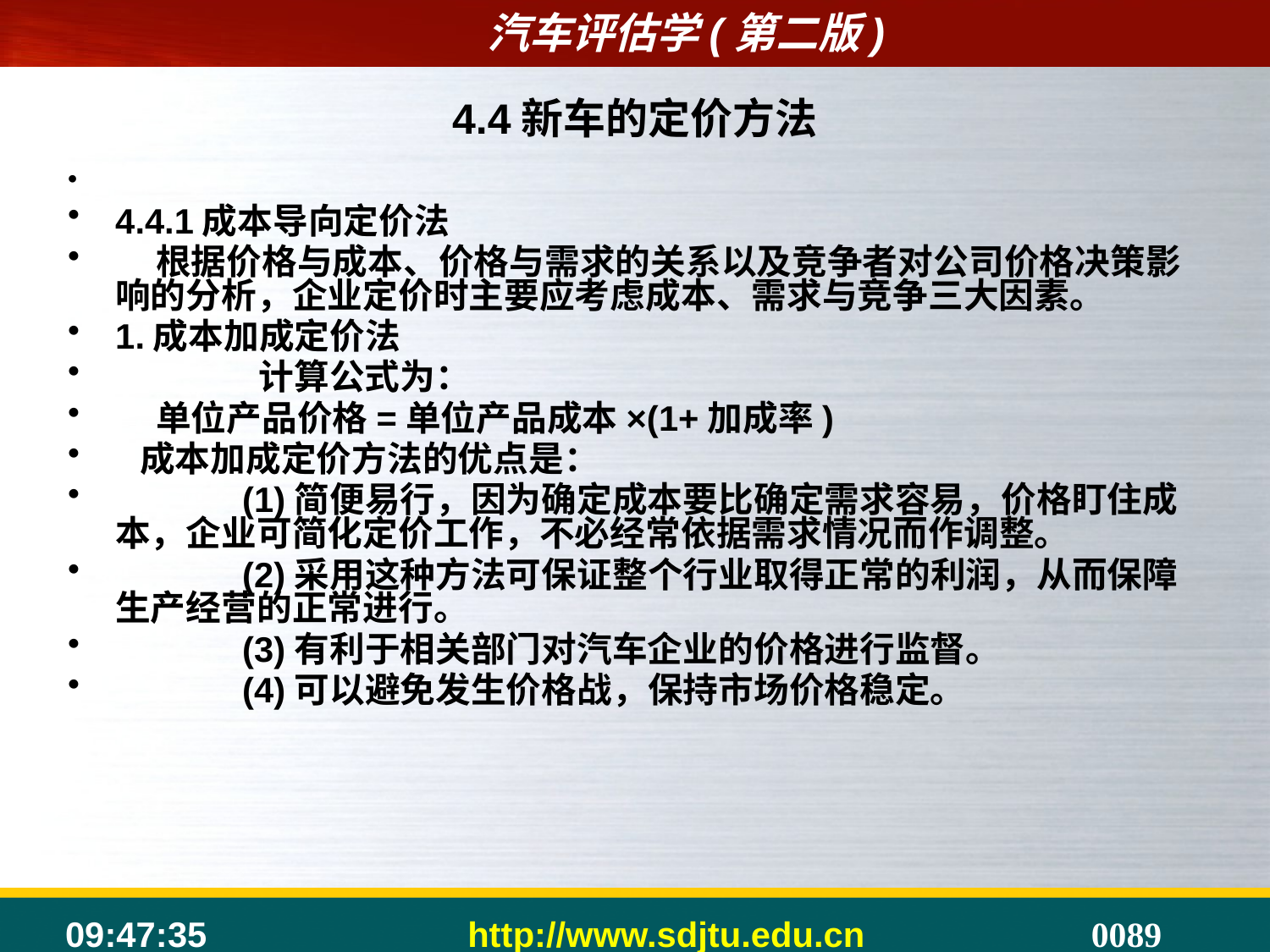

# 4.4新车的定价方法

4.4.1成本导向定价法
    根据价格与成本、价格与需求的关系以及竞争者对公司价格决策影响的分析，企业定价时主要应考虑成本、需求与竞争三大因素。
1.成本加成定价法
	 计算公式为：
    单位产品价格=单位产品成本×(1+加成率)
  成本加成定价方法的优点是：
	(1)简便易行，因为确定成本要比确定需求容易，价格盯住成本，企业可简化定价工作，不必经常依据需求情况而作调整。
	(2)采用这种方法可保证整个行业取得正常的利润，从而保障生产经营的正常进行。
	(3)有利于相关部门对汽车企业的价格进行监督。
	(4)可以避免发生价格战，保持市场价格稳定。